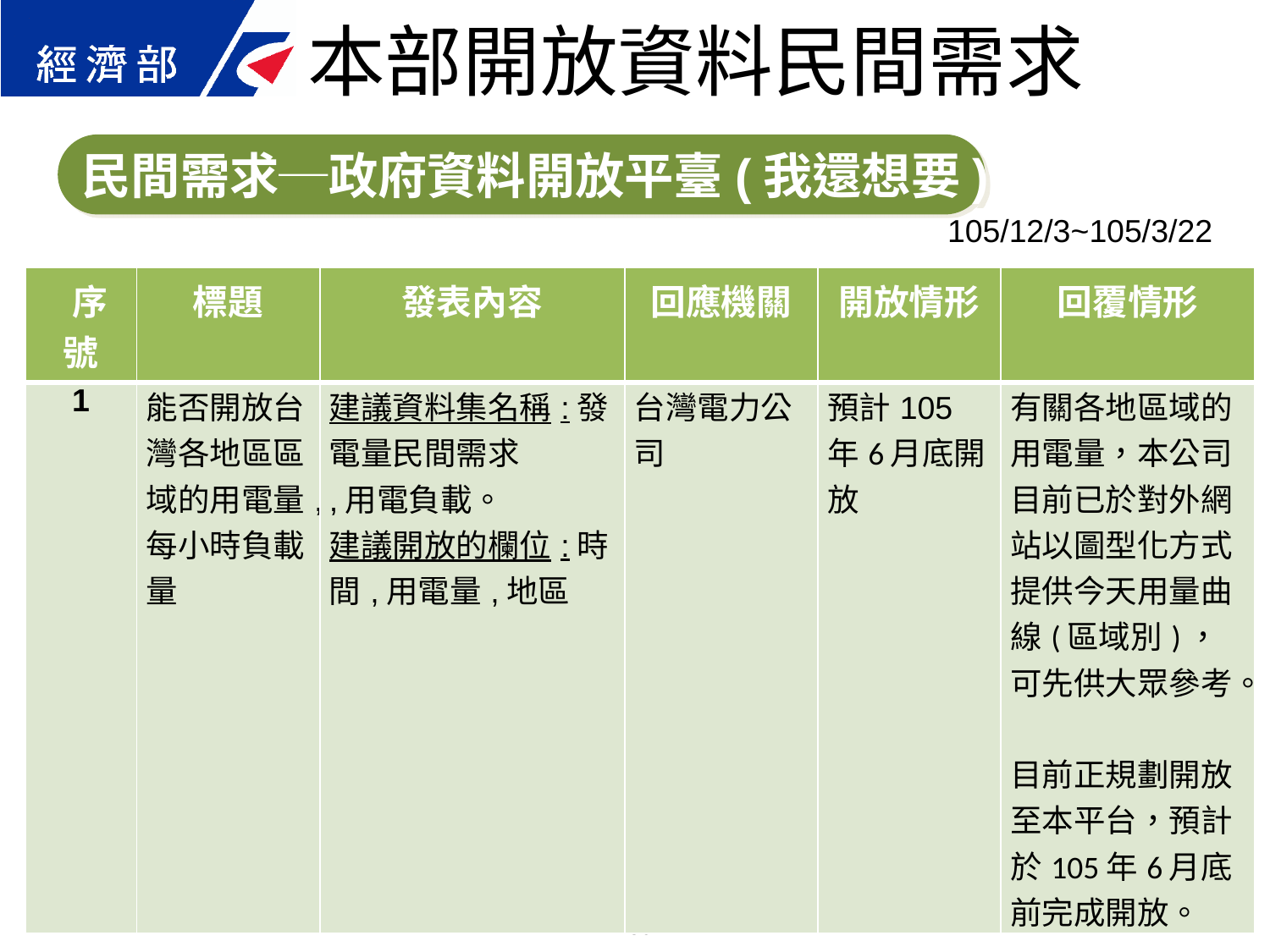

本部開放資料民間需求

民間需求─政府資料開放平臺(我還想要)
105/12/3~105/3/22
| 序號 | 標題 | 發表內容 | 回應機關 | 開放情形 | 回覆情形 |
| --- | --- | --- | --- | --- | --- |
| 1 | 能否開放台灣各地區區域的用電量,每小時負載量 | 建議資料集名稱:發電量民間需求 ,用電負載。 建議開放的欄位:時間,用電量,地區 | 台灣電力公司 | 預計105年6月底開放 | 有關各地區域的用電量，本公司目前已於對外網站以圖型化方式提供今天用量曲線(區域別)，可先供大眾參考。 目前正規劃開放至本平台，預計於105年6月底前完成開放。 |
36